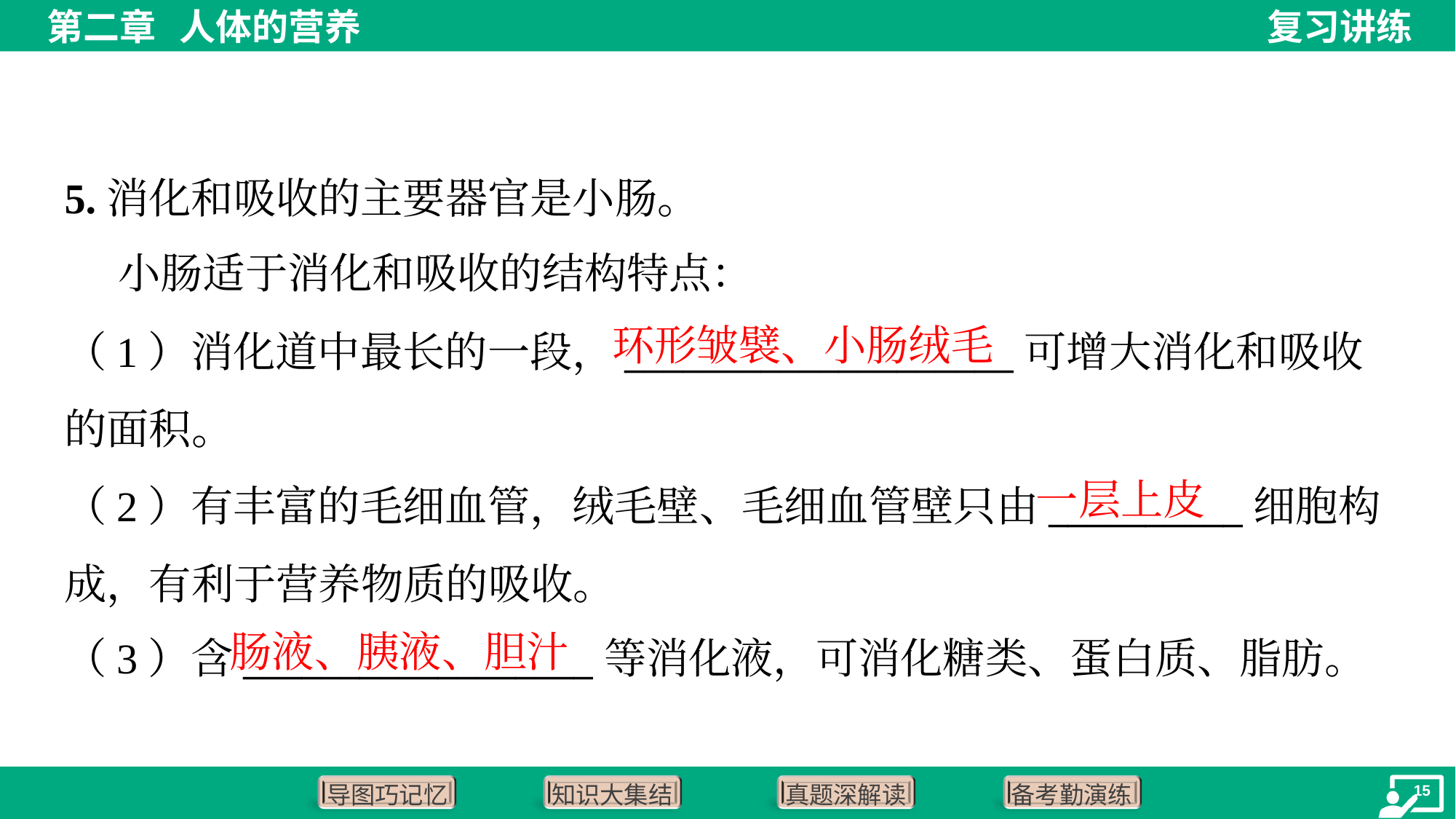

5.消化和吸收的主要器官是小肠。
    小肠适于消化和吸收的结构特点：
环形皱襞、小肠绒毛
（1）消化道中最长的一段，____________________可增大消化和吸收
的面积。
（2）有丰富的毛细血管，绒毛壁、毛细血管壁只由__________细胞构
成，有利于营养物质的吸收。
（3）含__________________等消化液，可消化糖类、蛋白质、脂肪。
一层上皮
肠液、胰液、胆汁